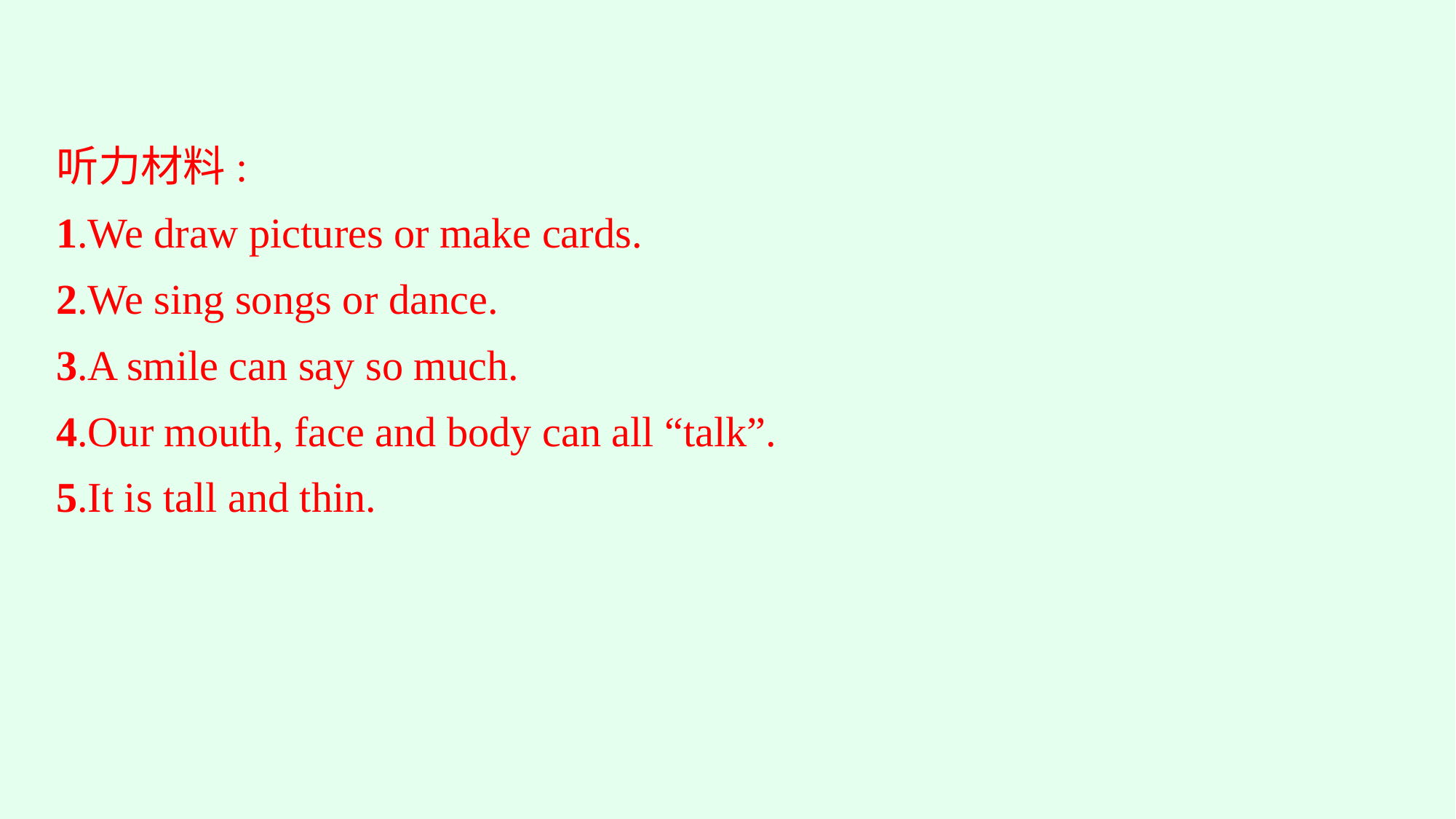

听力材料:
1.We draw pictures or make cards.
2.We sing songs or dance.
3.A smile can say so much.
4.Our mouth, face and body can all “talk”.
5.It is tall and thin.